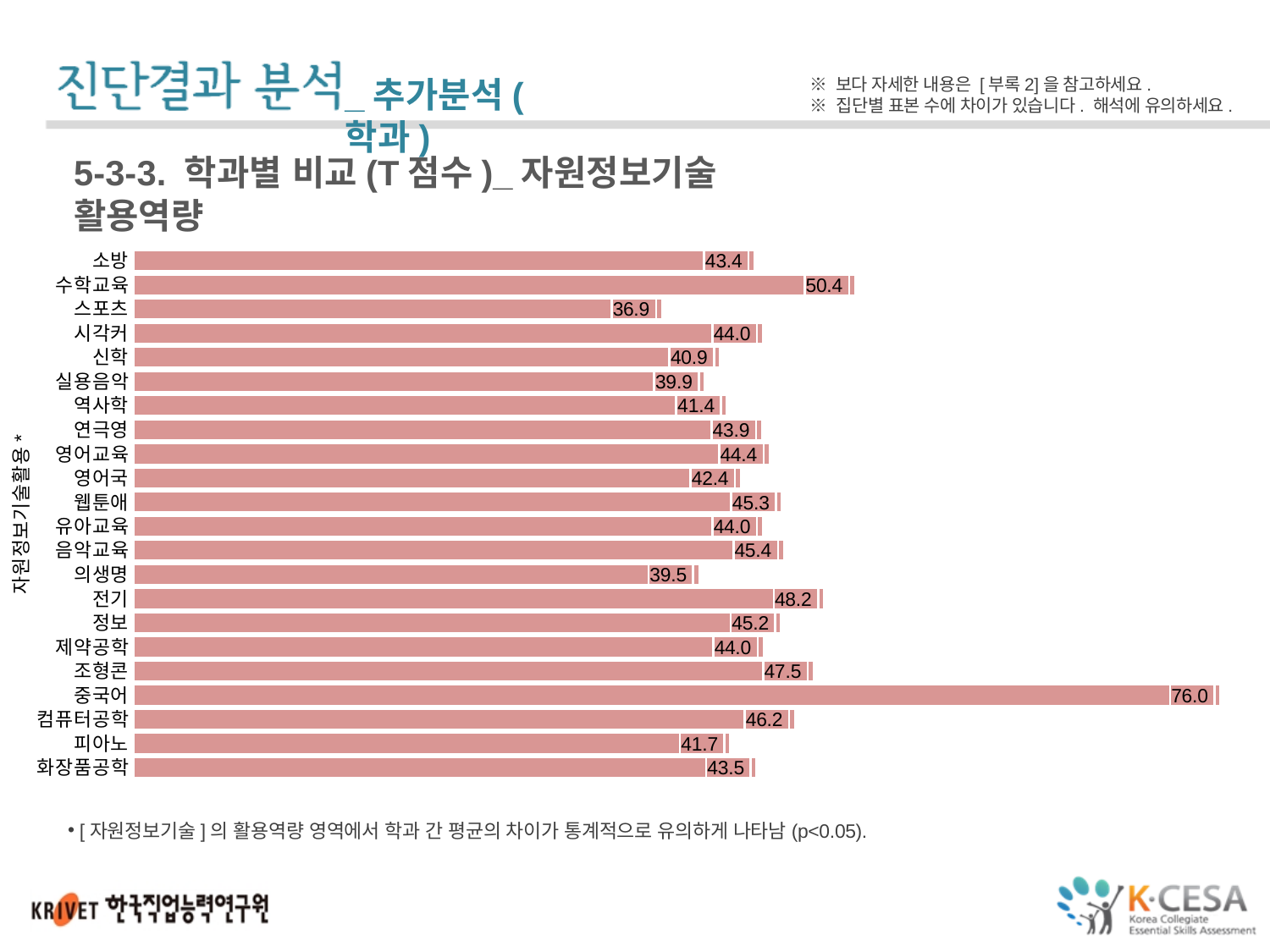

_추가분석(학과)
※ 보다 자세한 내용은 [부록2]을 참고하세요.
※ 집단별 표본 수에 차이가 있습니다. 해석에 유의하세요.
5-3-3. 학과별 비교(T점수)_자원정보기술 활용역량

### Chart

| Category |  |
|---|---|
| 소방안전학부 | 43.357142857142854 |
| 수학교육 | 50.4 |
| 스포츠건강관리학 | 36.88461538461539 |
| 시각커뮤니케이션디자인학 | 43.95238095238095 |
| 신학 | 40.9375 |
| 실용음악 | 39.875 |
| 역사학 | 41.416666666666664 |
| 연극영화영상학부 | 43.875 |
| 영어교육 | 44.411764705882355 |
| 영어국제문화학 | 42.411764705882355 |
| 웹툰애니메이션(게임학부) | 45.26315789473684 |
| 유아교육 | 43.951219512195124 |
| 음악교육 | 45.416666666666664 |
| 의생명바이오공학부 | 39.47826086956522 |
| 전기전자공학 | 48.23809523809524 |
| 정보통신공학 | 45.22222222222222 |
| 제약공학 | 44.0 |
| 조형콘텐츠학부 | 47.5 |
| 중국어중국통상학 | 76.0 |
| 컴퓨터공학 | 46.2 |
| 피아노 | 41.666666666666664 |
| 화장품공학 | 43.5 |
[자원정보기술]의 활용역량 영역에서 학과 간 평균의 차이가 통계적으로 유의하게 나타남(p<0.05).